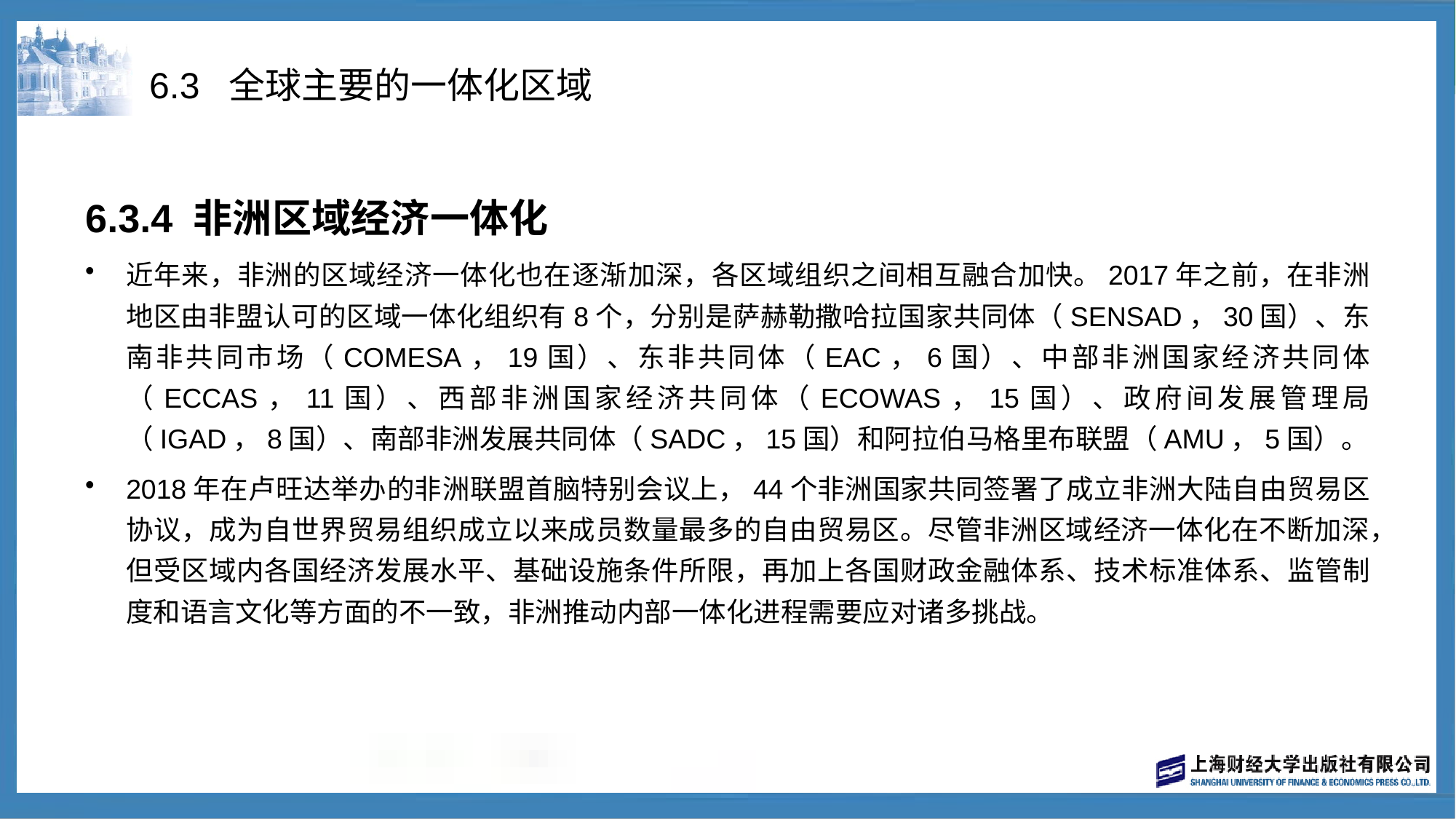

# 6.3  全球主要的一体化区域
6.3.4 非洲区域经济一体化
近年来，非洲的区域经济一体化也在逐渐加深，各区域组织之间相互融合加快。2017年之前，在非洲地区由非盟认可的区域一体化组织有8个，分别是萨赫勒撒哈拉国家共同体（SENSAD，30国）、东南非共同市场（COMESA，19国）、东非共同体（EAC，6国）、中部非洲国家经济共同体（ECCAS，11国）、西部非洲国家经济共同体（ECOWAS，15国）、政府间发展管理局（IGAD，8国）、南部非洲发展共同体（SADC，15国）和阿拉伯马格里布联盟（AMU，5国）。
2018年在卢旺达举办的非洲联盟首脑特别会议上，44个非洲国家共同签署了成立非洲大陆自由贸易区协议，成为自世界贸易组织成立以来成员数量最多的自由贸易区。尽管非洲区域经济一体化在不断加深，但受区域内各国经济发展水平、基础设施条件所限，再加上各国财政金融体系、技术标准体系、监管制度和语言文化等方面的不一致，非洲推动内部一体化进程需要应对诸多挑战。